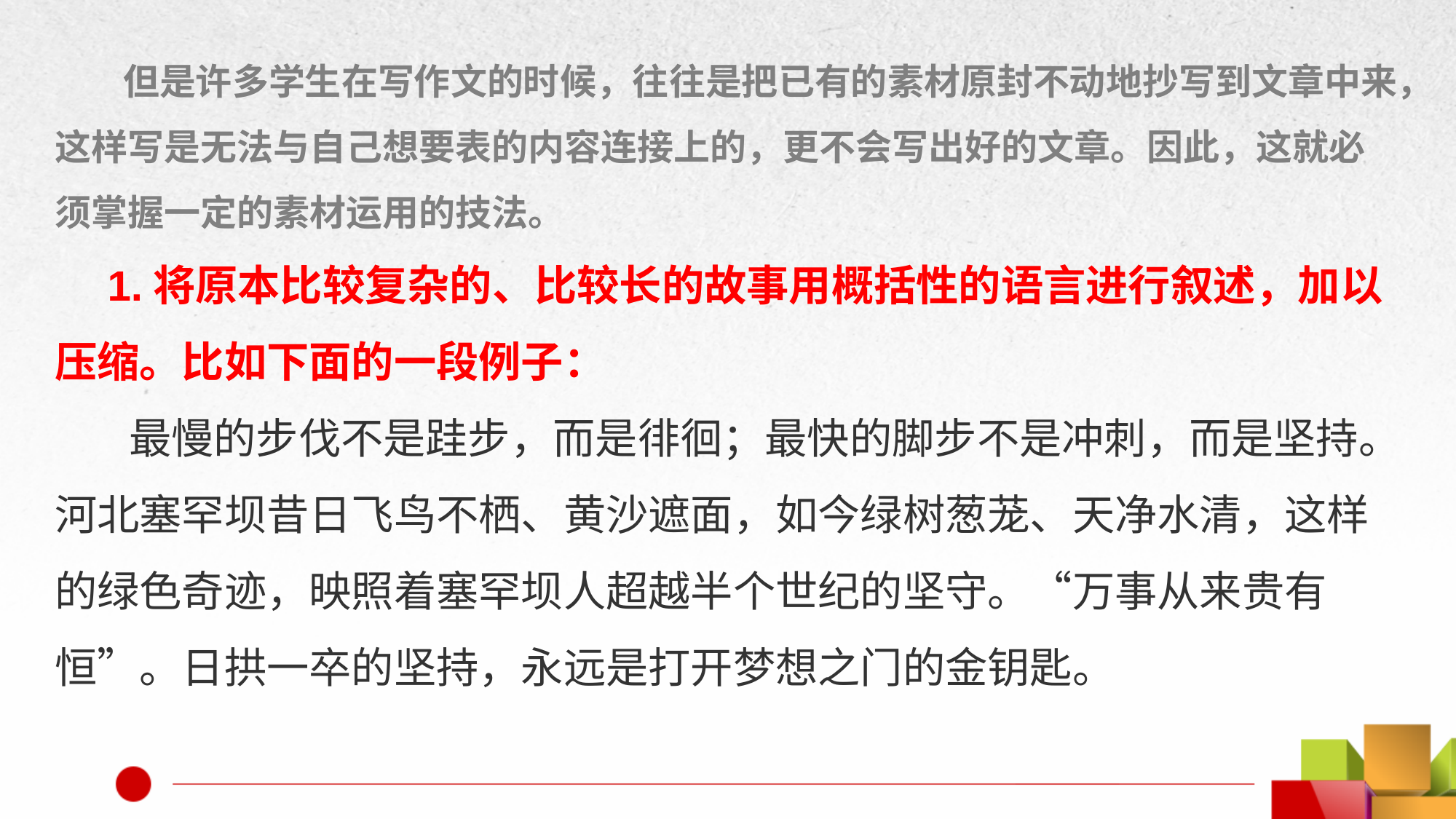

但是许多学生在写作文的时候，往往是把已有的素材原封不动地抄写到文章中来，这样写是无法与自己想要表的内容连接上的，更不会写出好的文章。因此，这就必须掌握一定的素材运用的技法。
     1.将原本比较复杂的、比较长的故事用概括性的语言进行叙述，加以压缩。比如下面的一段例子：
        最慢的步伐不是跬步，而是徘徊；最快的脚步不是冲刺，而是坚持。河北塞罕坝昔日飞鸟不栖、黄沙遮面，如今绿树葱茏、天净水清，这样的绿色奇迹，映照着塞罕坝人超越半个世纪的坚守。“万事从来贵有恒”。日拱一卒的坚持，永远是打开梦想之门的金钥匙。